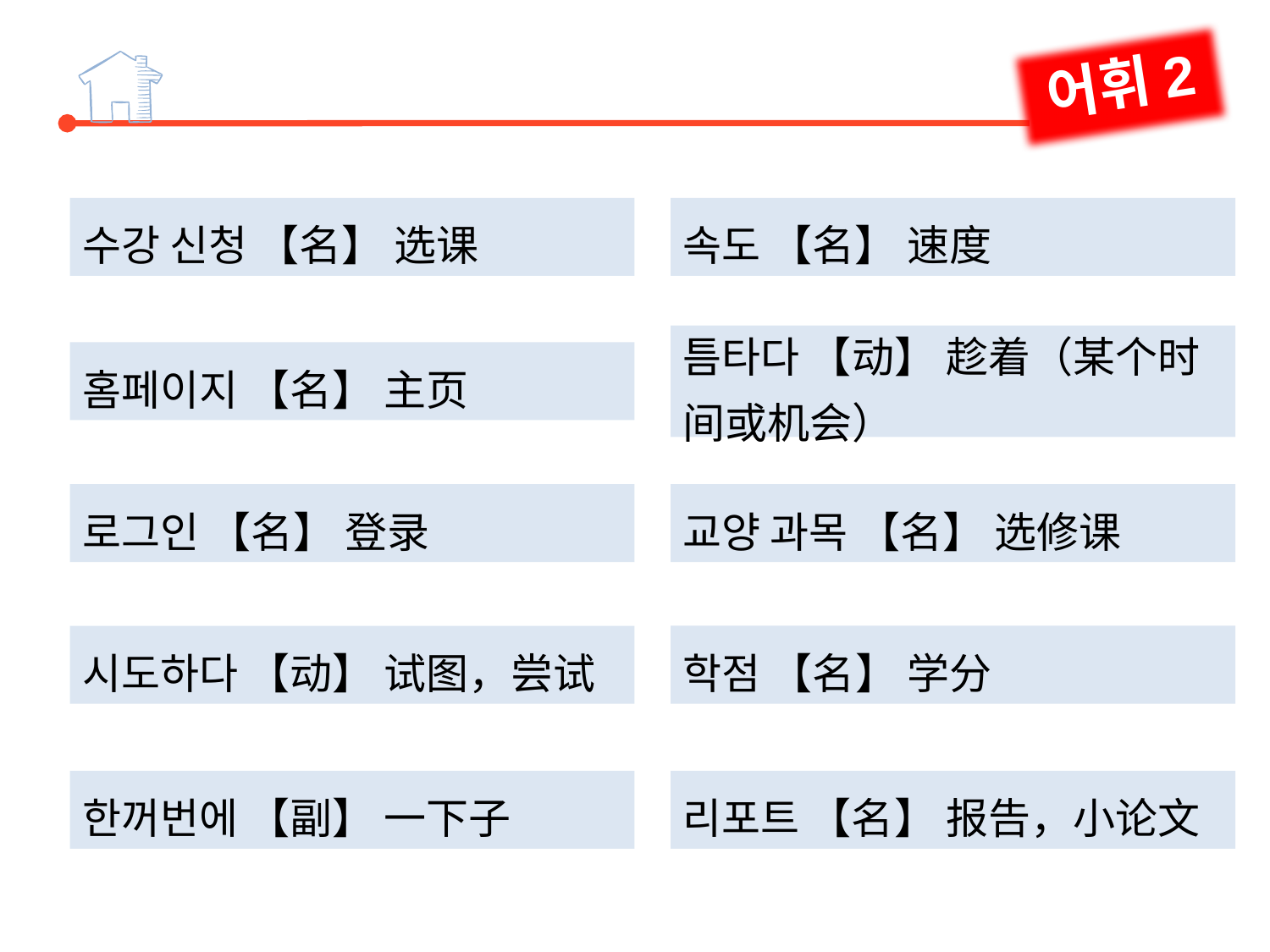

어휘2

속도 【名】 速度
수강 신청 【名】 选课
틈타다 【动】 趁着（某个时间或机会）
홈페이지 【名】 主页
교양 과목 【名】 选修课
로그인 【名】 登录
학점 【名】 学分
시도하다 【动】 试图，尝试
리포트 【名】 报告，小论文
한꺼번에 【副】 一下子